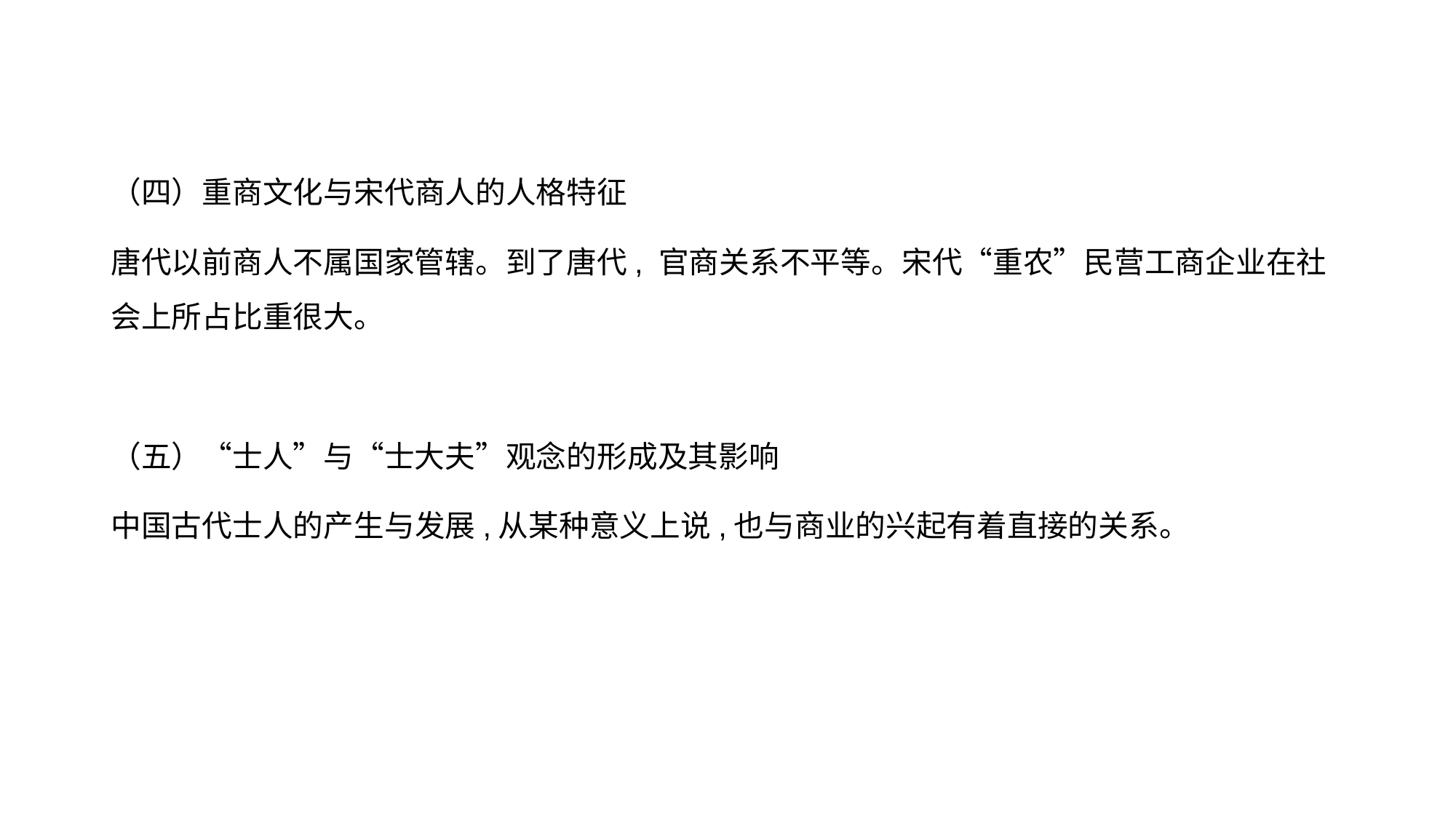

（四）重商文化与宋代商人的人格特征
唐代以前商人不属国家管辖。到了唐代, 官商关系不平等。宋代“重农”民营工商企业在社会上所占比重很大。

（五）“士人”与“士大夫”观念的形成及其影响
中国古代士人的产生与发展,从某种意义上说,也与商业的兴起有着直接的关系。